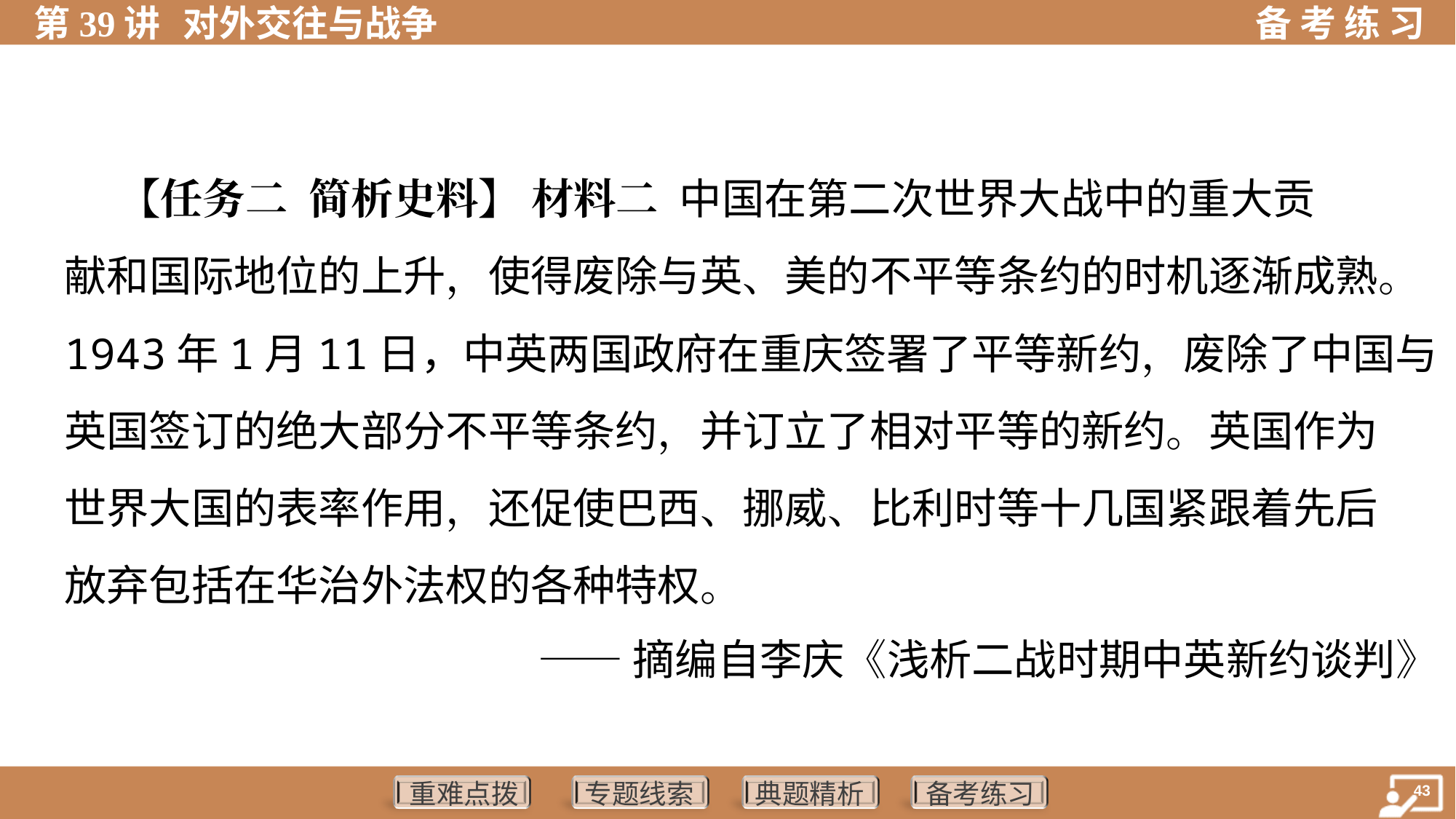

【任务二  简析史料】 材料二  中国在第二次世界大战中的重大贡
献和国际地位的上升，使得废除与英、美的不平等条约的时机逐渐成熟。
1943年1月11日，中英两国政府在重庆签署了平等新约，废除了中国与
英国签订的绝大部分不平等条约，并订立了相对平等的新约。英国作为
世界大国的表率作用，还促使巴西、挪威、比利时等十几国紧跟着先后
放弃包括在华治外法权的各种特权。
——摘编自李庆《浅析二战时期中英新约谈判》